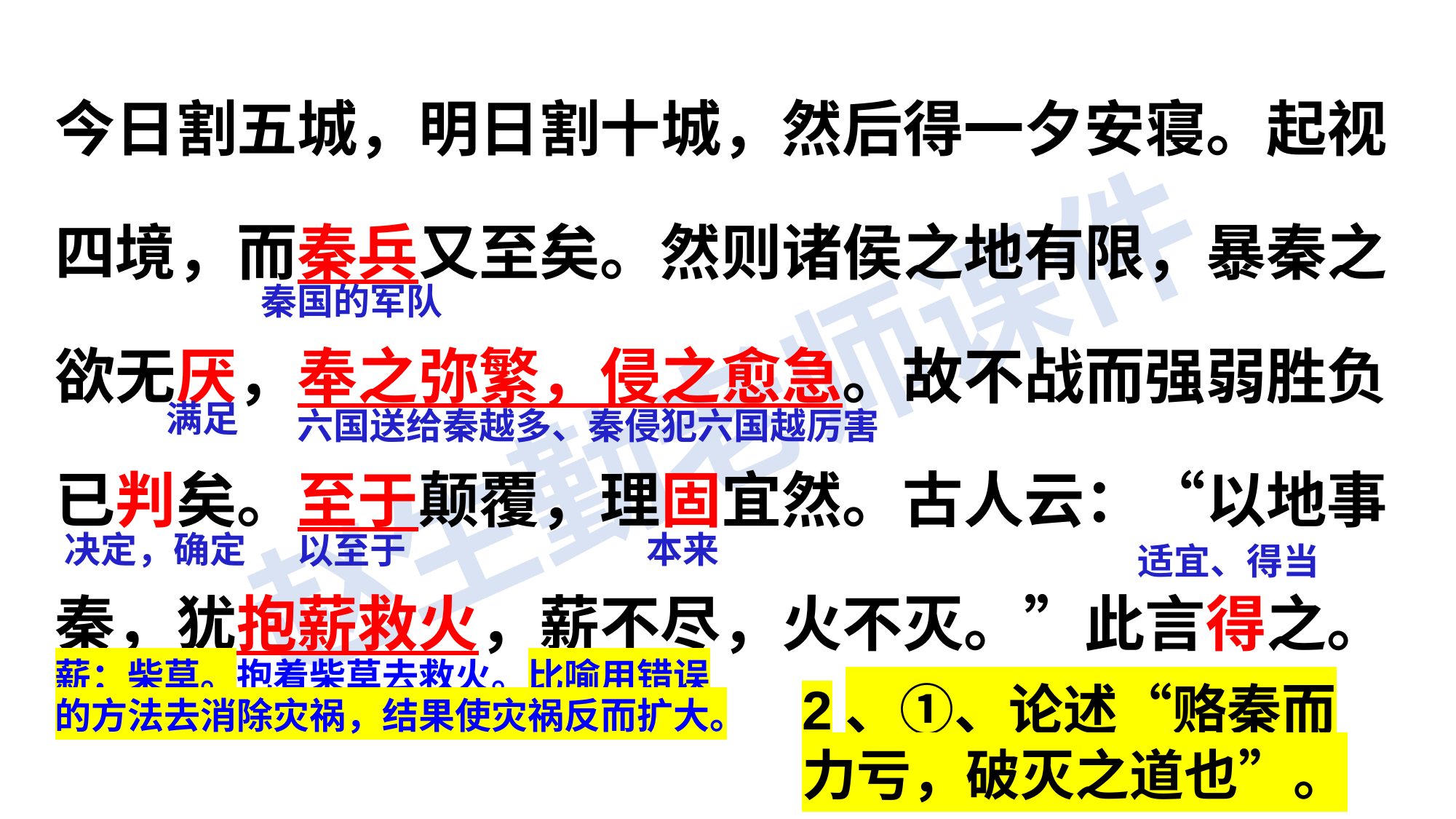

今日割五城，明日割十城，然后得一夕安寝。起视四境，而秦兵又至矣。然则诸侯之地有限，暴秦之欲无厌，奉之弥繁，侵之愈急。故不战而强弱胜负已判矣。至于颠覆，理固宜然。古人云：“以地事秦，犹抱薪救火，薪不尽，火不灭。”此言得之。
秦国的军队
满足
六国送给秦越多、秦侵犯六国越厉害
决定，确定
本来
以至于
适宜、得当
薪：柴草。抱着柴草去救火。比喻用错误的方法去消除灾祸，结果使灾祸反而扩大。
2、①、论述“赂秦而力亏，破灭之道也”。